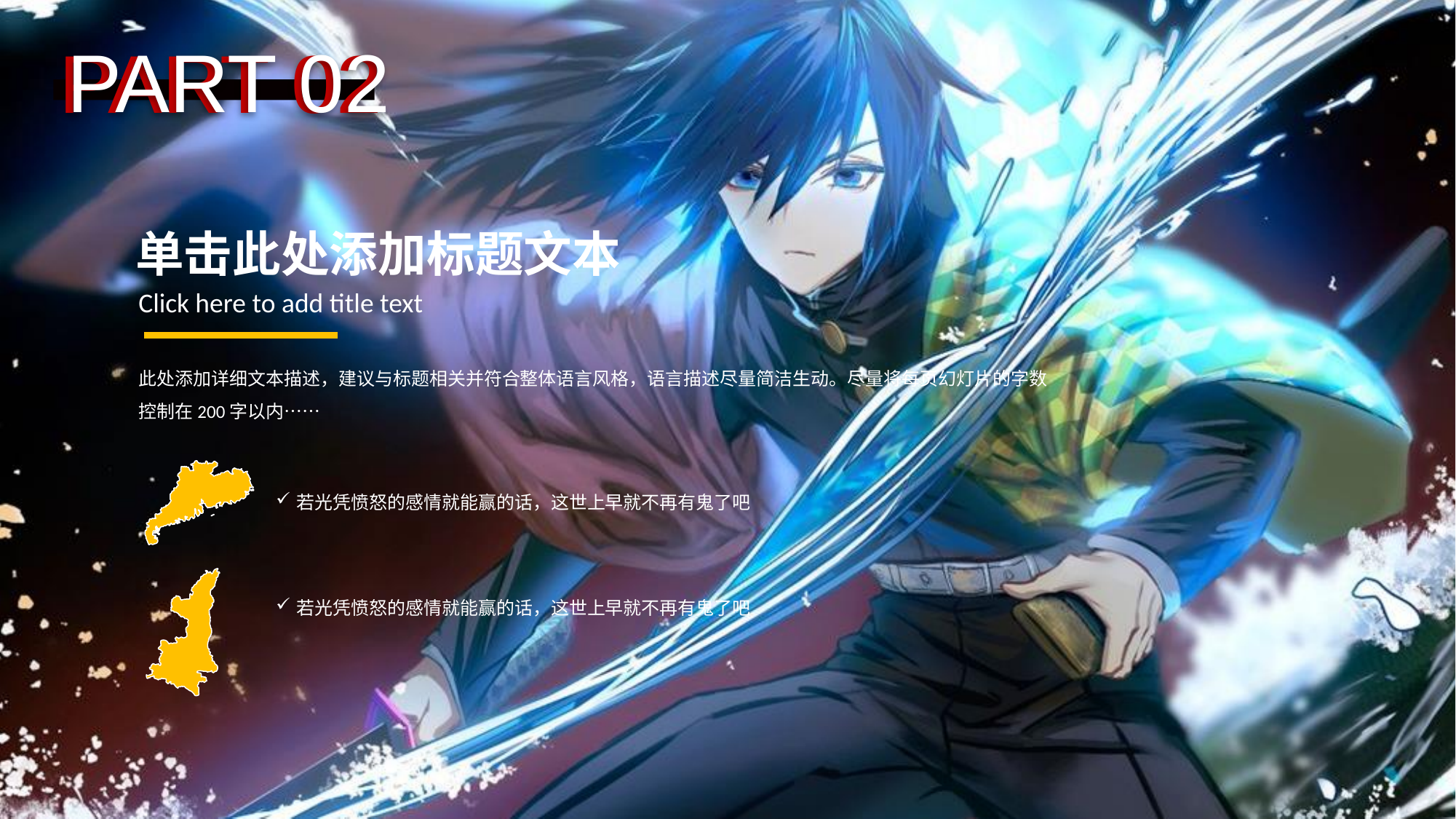

PART 02
PART 02

单击此处添加标题文本
Click here to add title text
此处添加详细文本描述，建议与标题相关并符合整体语言风格，语言描述尽量简洁生动。尽量将每页幻灯片的字数控制在200字以内……

若光凭愤怒的感情就能赢的话，这世上早就不再有鬼了吧

若光凭愤怒的感情就能赢的话，这世上早就不再有鬼了吧